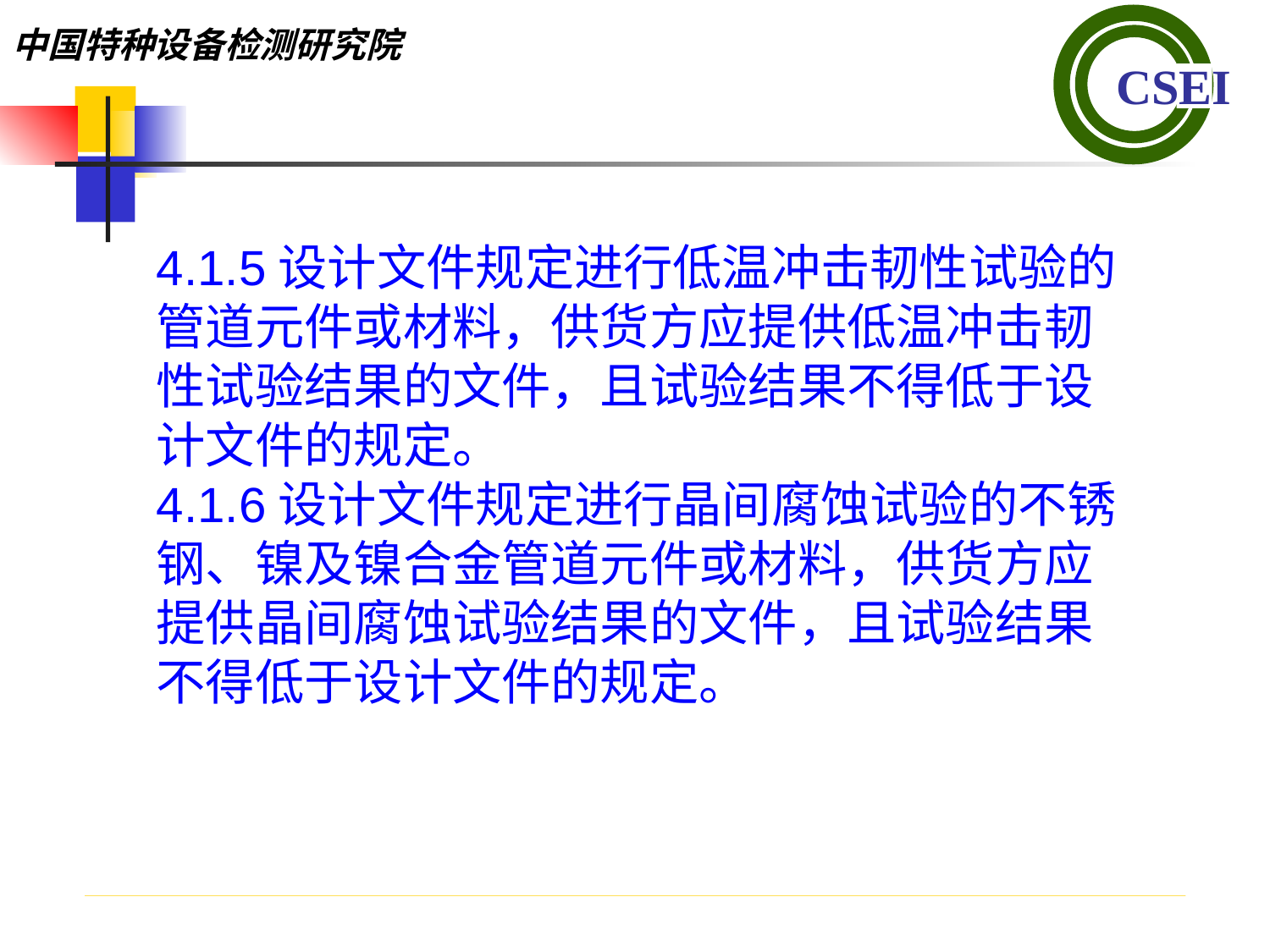

4.1.5设计文件规定进行低温冲击韧性试验的管道元件或材料，供货方应提供低温冲击韧性试验结果的文件，且试验结果不得低于设计文件的规定。
4.1.6设计文件规定进行晶间腐蚀试验的不锈钢、镍及镍合金管道元件或材料，供货方应提供晶间腐蚀试验结果的文件，且试验结果不得低于设计文件的规定。